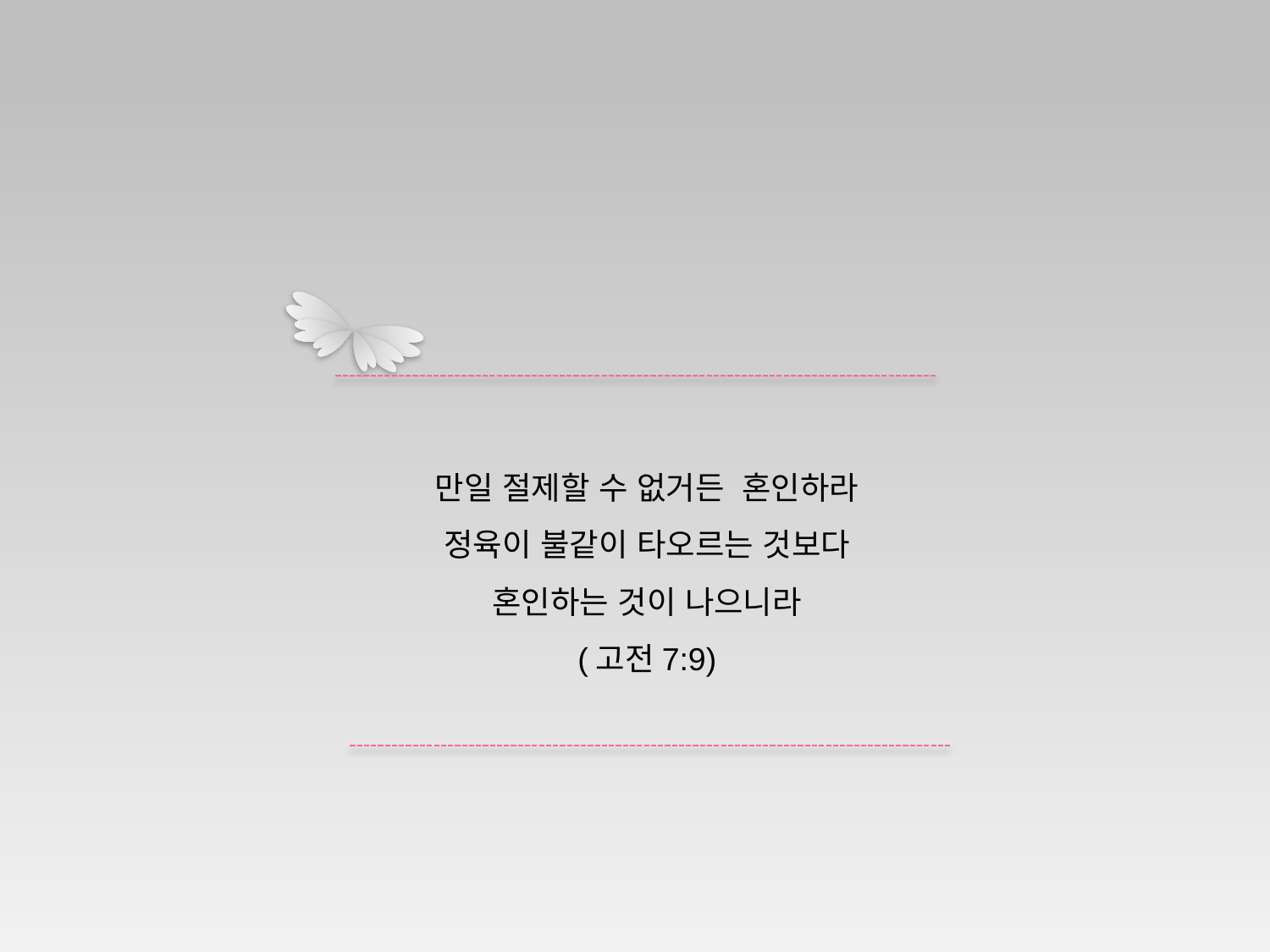

만일 절제할 수 없거든  혼인하라
정육이 불같이 타오르는 것보다
혼인하는 것이 나으니라
(고전7:9)